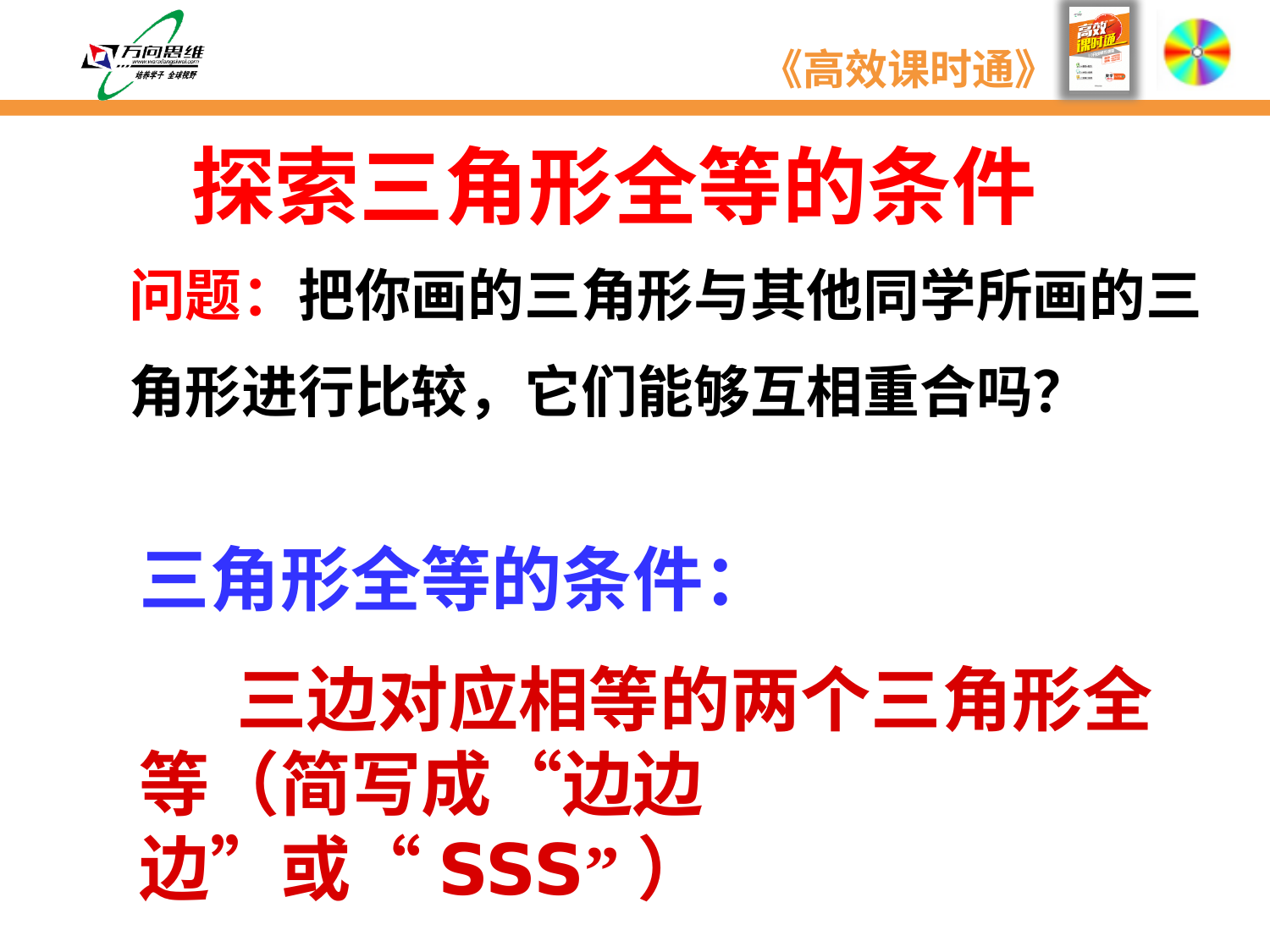

探索三角形全等的条件
问题：把你画的三角形与其他同学所画的三
角形进行比较，它们能够互相重合吗？
三角形全等的条件：
     三边对应相等的两个三角形全等（简写成“边边边”或“SSS”）